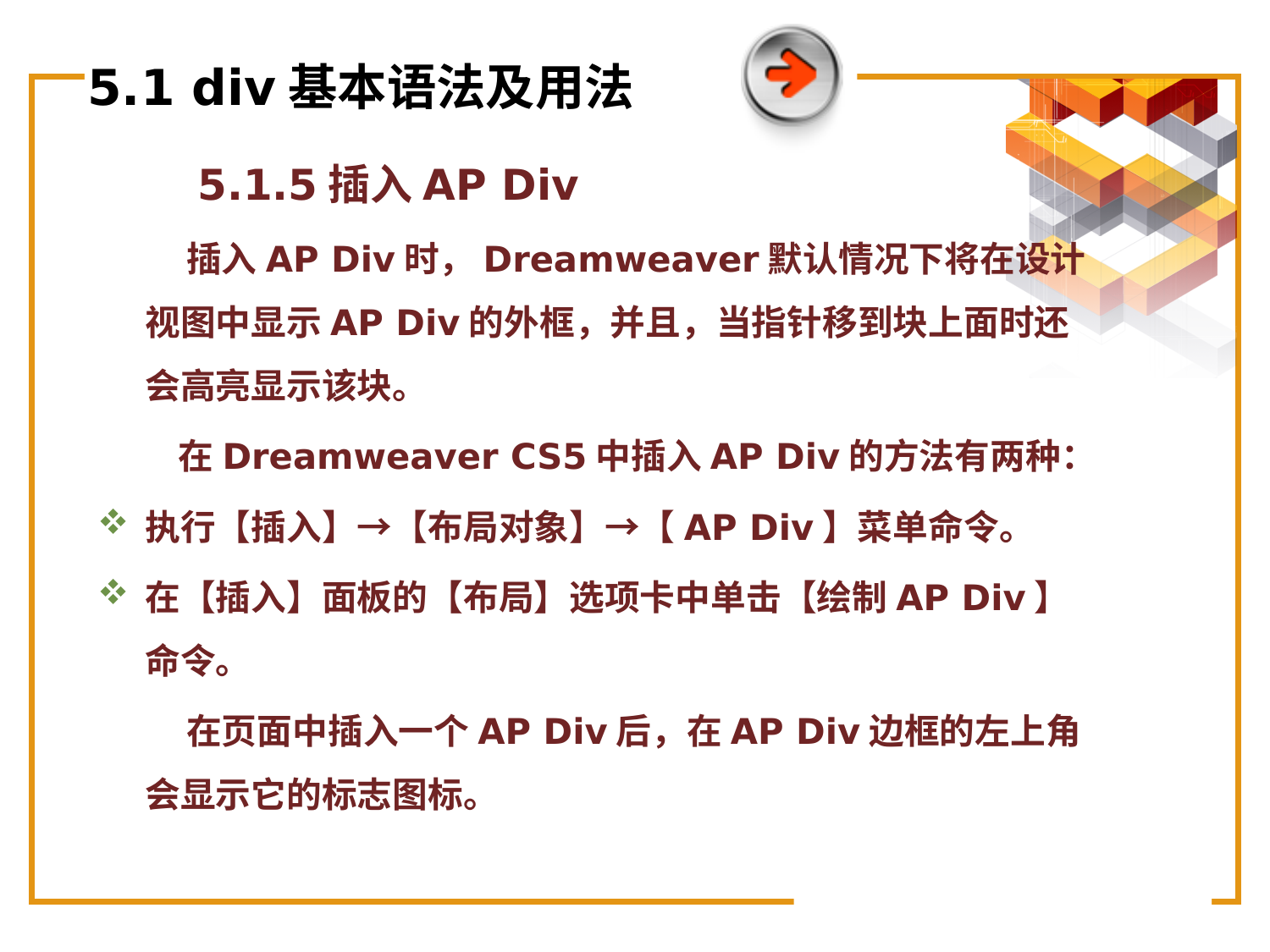

# 5.1 div基本语法及用法
5.1.5插入AP Div
          插入AP Div时，Dreamweaver默认情况下将在设计视图中显示AP Div的外框，并且，当指针移到块上面时还会高亮显示该块。
         在Dreamweaver CS5中插入AP Div的方法有两种：
执行【插入】→【布局对象】→【AP Div】菜单命令。
在【插入】面板的【布局】选项卡中单击【绘制AP Div】命令。
          在页面中插入一个AP Div后，在AP Div边框的左上角会显示它的标志图标。